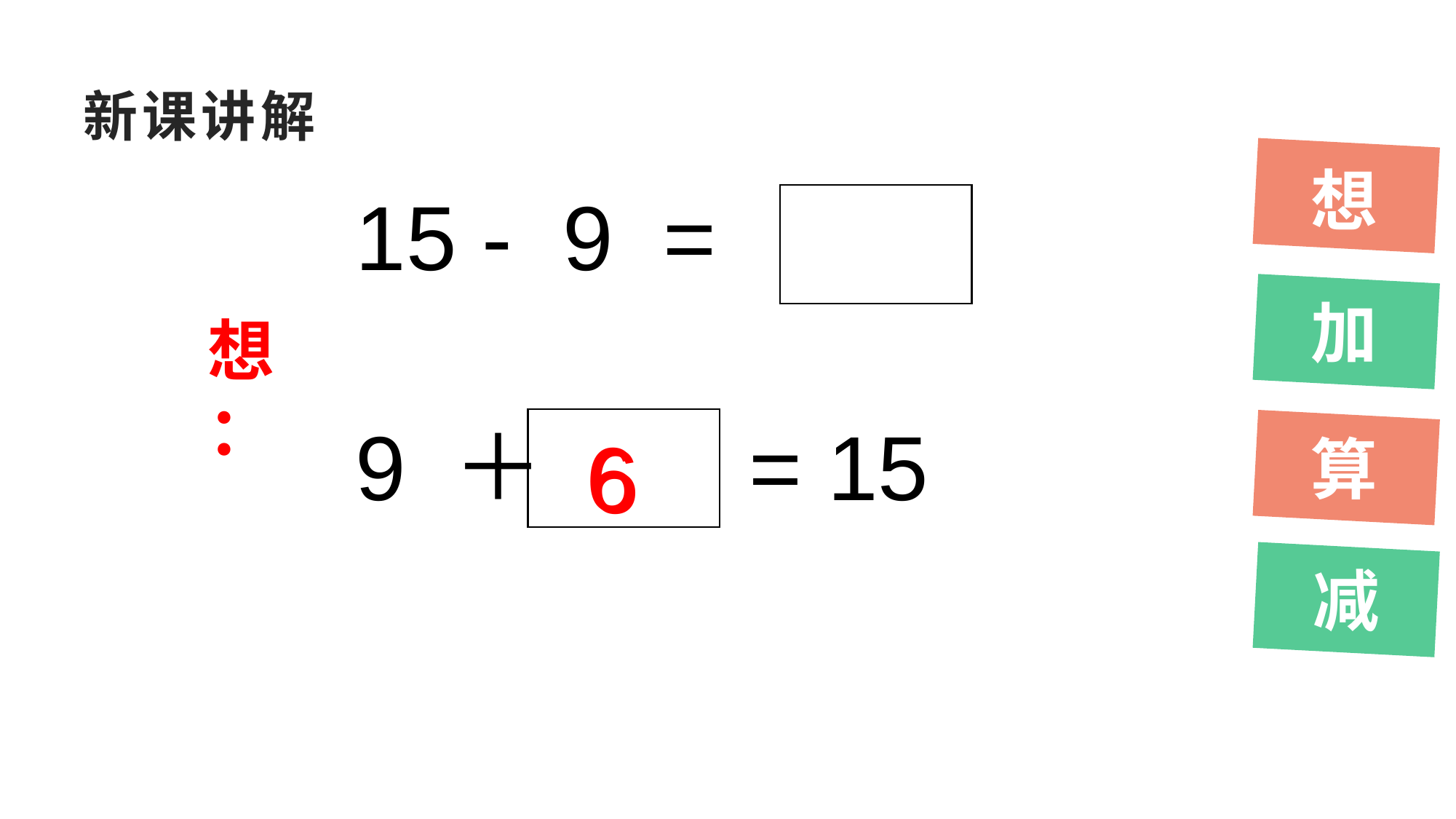

# 新课讲解

想

加

算

减
15 -  9  =

想：
9 ＋         = 15

6
6